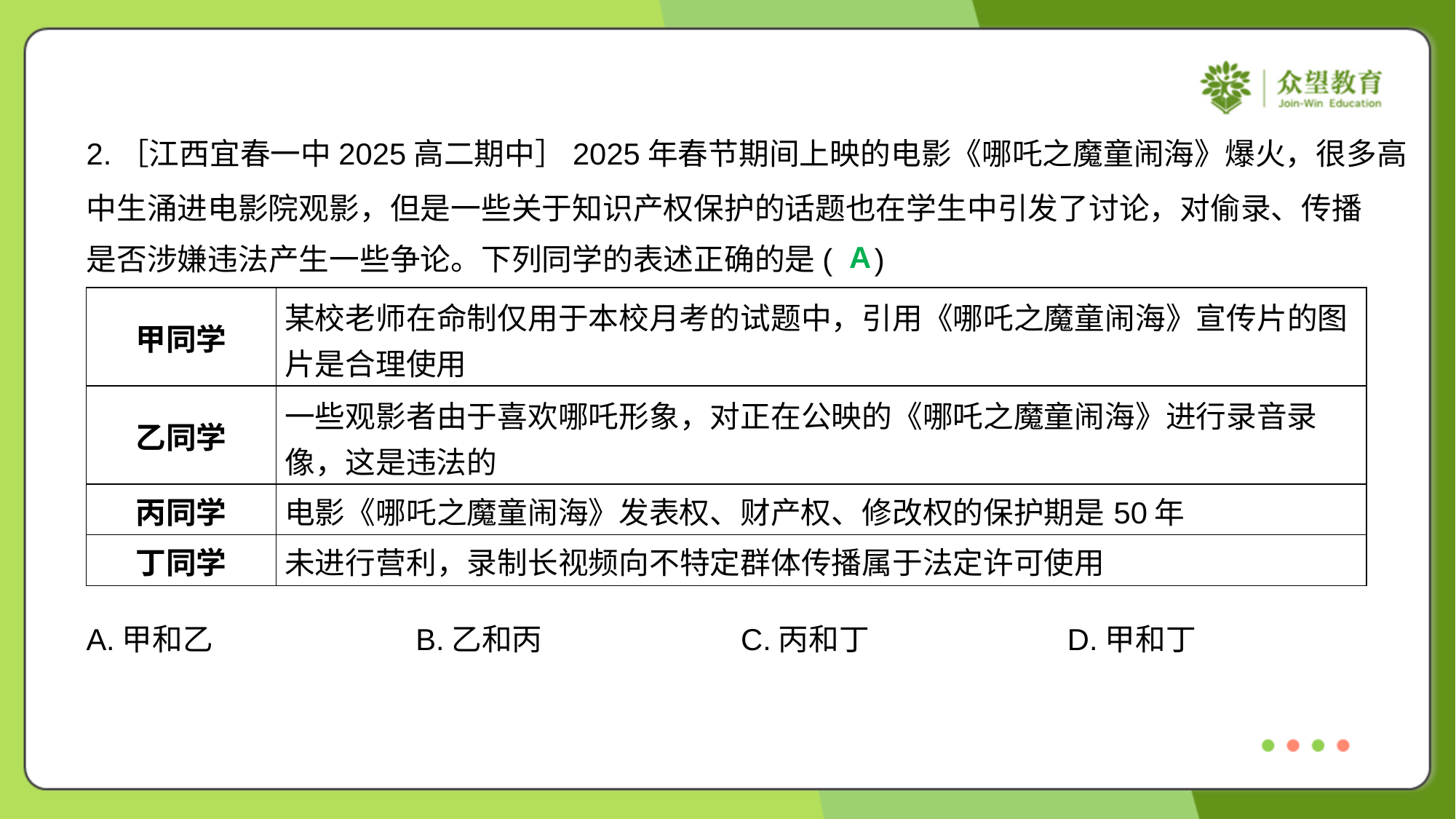

2.［江西宜春一中2025高二期中］2025年春节期间上映的电影《哪吒之魔童闹海》爆火，很多高
中生涌进电影院观影，但是一些关于知识产权保护的话题也在学生中引发了讨论，对偷录、传播
是否涉嫌违法产生一些争论。下列同学的表述正确的是(     )
A
| 甲同学 | 某校老师在命制仅用于本校月考的试题中，引用《哪吒之魔童闹海》宣传片的图 片是合理使用 |
| --- | --- |
| 乙同学 | 一些观影者由于喜欢哪吒形象，对正在公映的《哪吒之魔童闹海》进行录音录 像，这是违法的 |
| 丙同学 | 电影《哪吒之魔童闹海》发表权、财产权、修改权的保护期是50年 |
| 丁同学 | 未进行营利，录制长视频向不特定群体传播属于法定许可使用 |
A.甲和乙	B.乙和丙	C.丙和丁	D.甲和丁